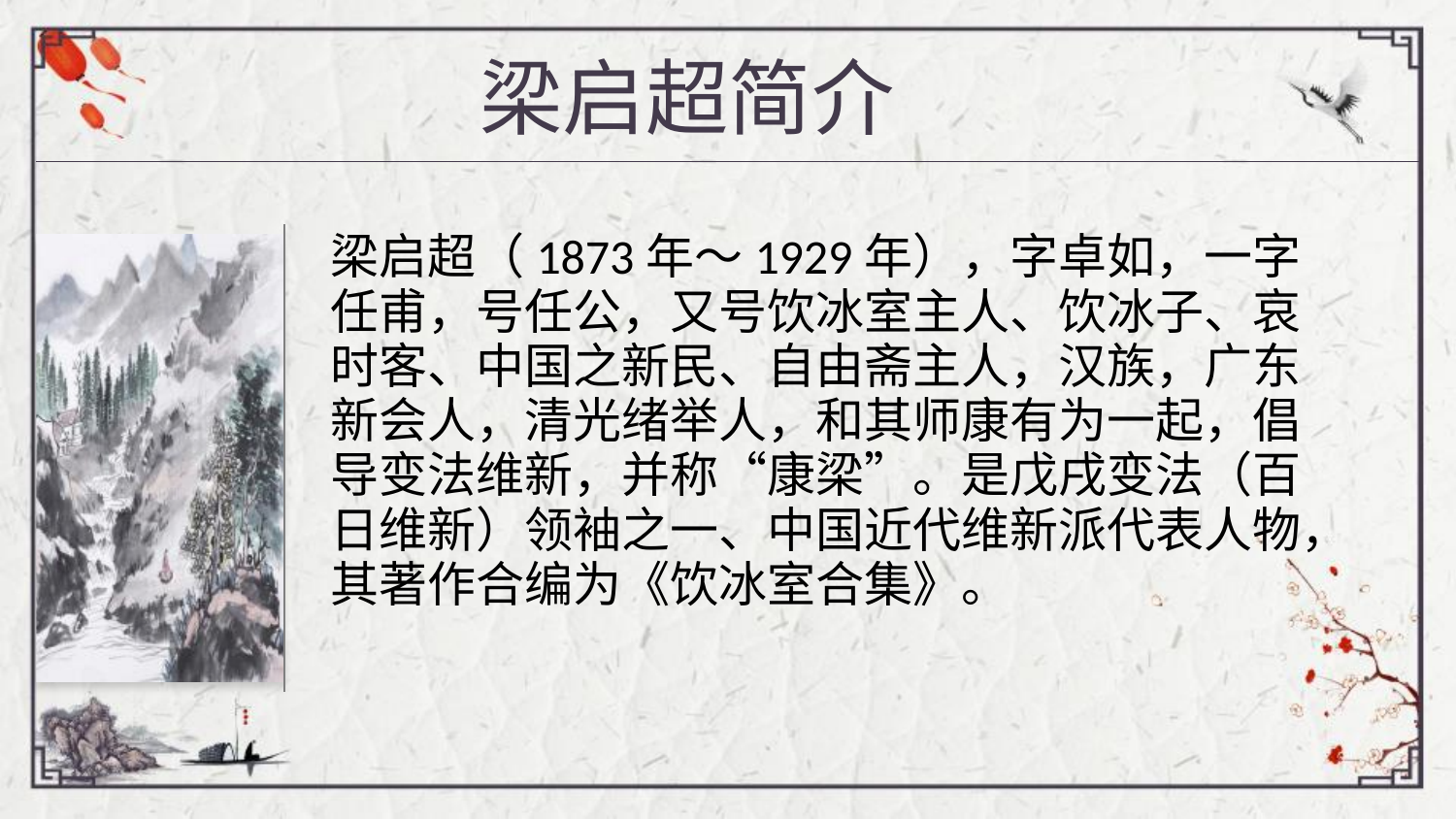

梁启超简介
梁启超（1873年～1929年），字卓如，一字任甫，号任公，又号饮冰室主人、饮冰子、哀时客、中国之新民、自由斋主人，汉族，广东新会人，清光绪举人，和其师康有为一起，倡导变法维新，并称“康梁”。是戊戌变法（百日维新）领袖之一、中国近代维新派代表人物，其著作合编为《饮冰室合集》。